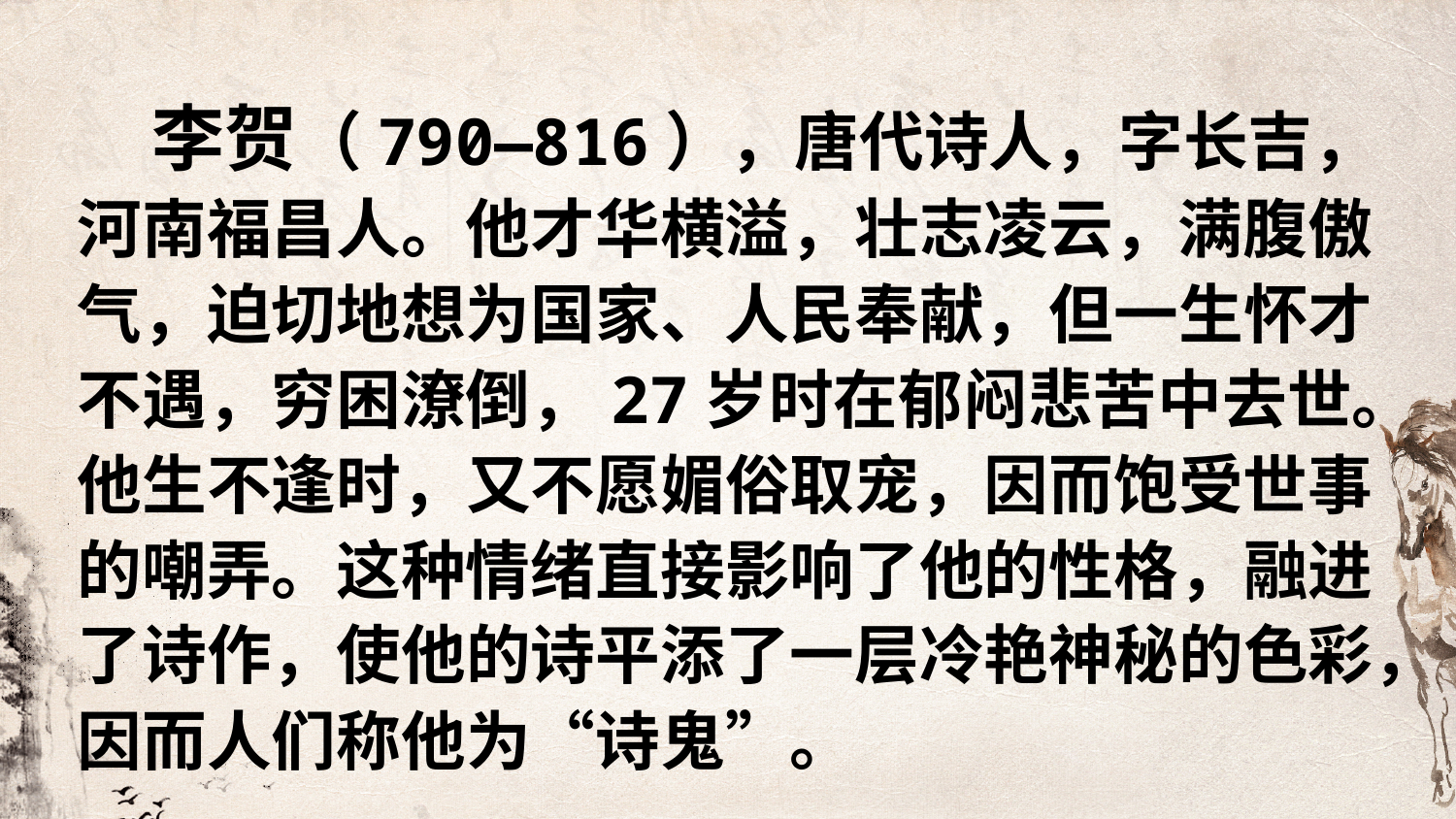

李贺（790—816），唐代诗人，字长吉，河南福昌人。他才华横溢，壮志凌云，满腹傲气，迫切地想为国家、人民奉献，但一生怀才不遇，穷困潦倒，27岁时在郁闷悲苦中去世。他生不逢时，又不愿媚俗取宠，因而饱受世事的嘲弄。这种情绪直接影响了他的性格，融进了诗作，使他的诗平添了一层冷艳神秘的色彩，因而人们称他为“诗鬼”。